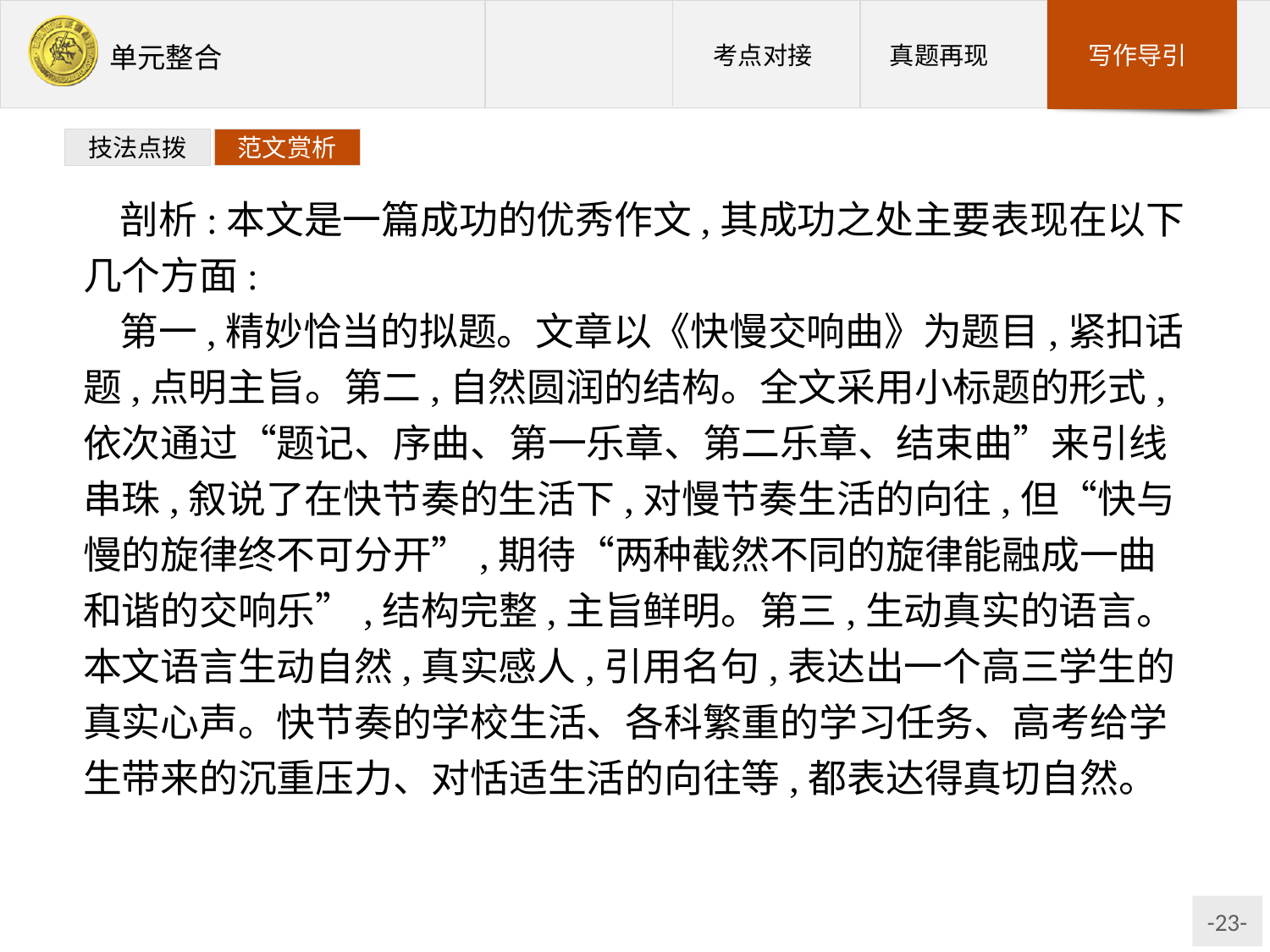

技法点拨
范文赏析
剖析:本文是一篇成功的优秀作文,其成功之处主要表现在以下几个方面:
第一,精妙恰当的拟题。文章以《快慢交响曲》为题目,紧扣话题,点明主旨。第二,自然圆润的结构。全文采用小标题的形式,依次通过“题记、序曲、第一乐章、第二乐章、结束曲”来引线串珠,叙说了在快节奏的生活下,对慢节奏生活的向往,但“快与慢的旋律终不可分开”,期待“两种截然不同的旋律能融成一曲和谐的交响乐”,结构完整,主旨鲜明。第三,生动真实的语言。本文语言生动自然,真实感人,引用名句,表达出一个高三学生的真实心声。快节奏的学校生活、各科繁重的学习任务、高考给学生带来的沉重压力、对恬适生活的向往等,都表达得真切自然。